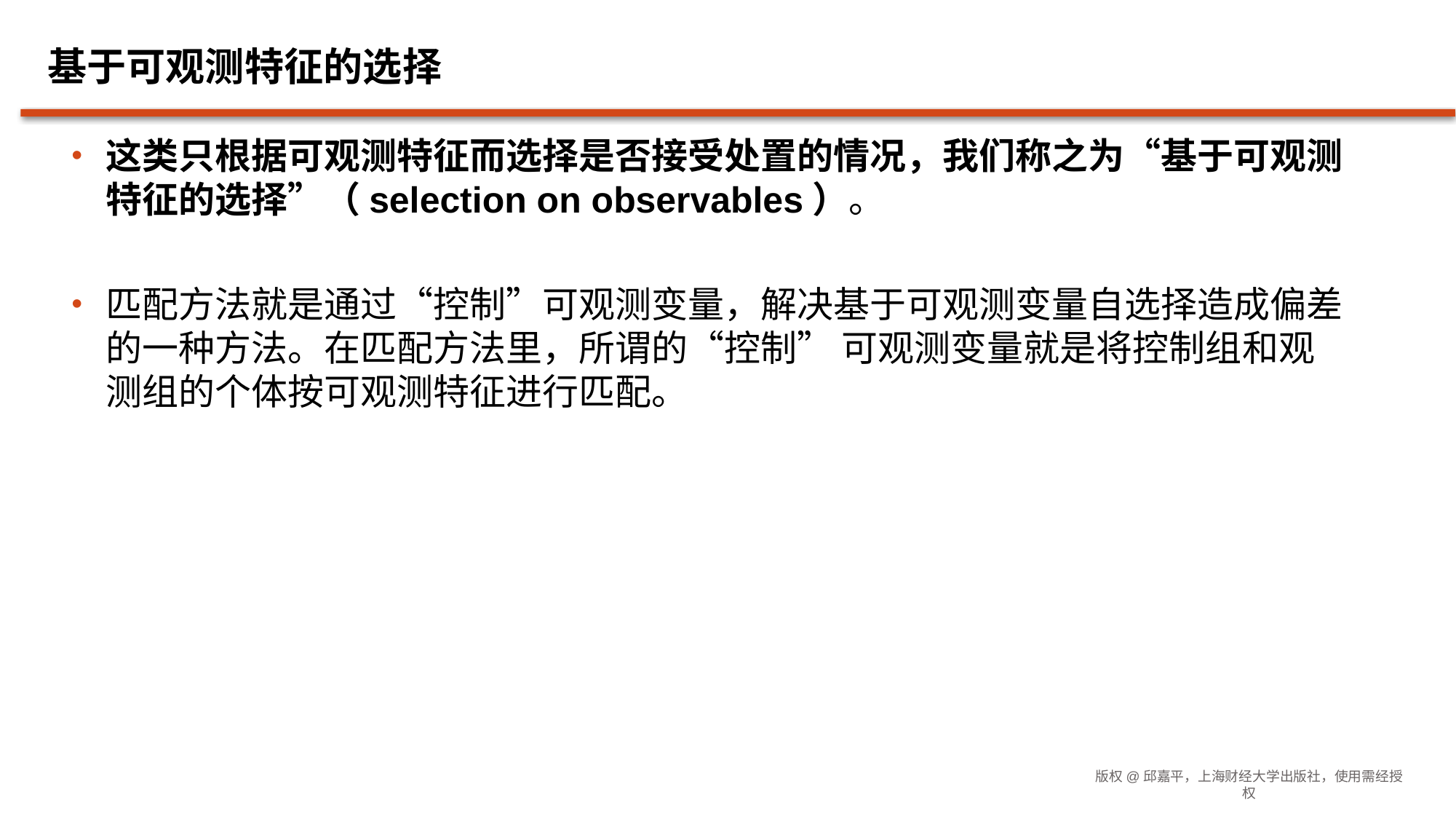

# 基于可观测特征的选择
这类只根据可观测特征而选择是否接受处置的情况，我们称之为“基于可观测特征的选择”（selection on observables）。

匹配方法就是通过“控制”可观测变量，解决基于可观测变量自选择造成偏差的一种方法。在匹配方法里，所谓的“控制” 可观测变量就是将控制组和观测组的个体按可观测特征进行匹配。

版权@邱嘉平，上海财经大学出版社，使用需经授权